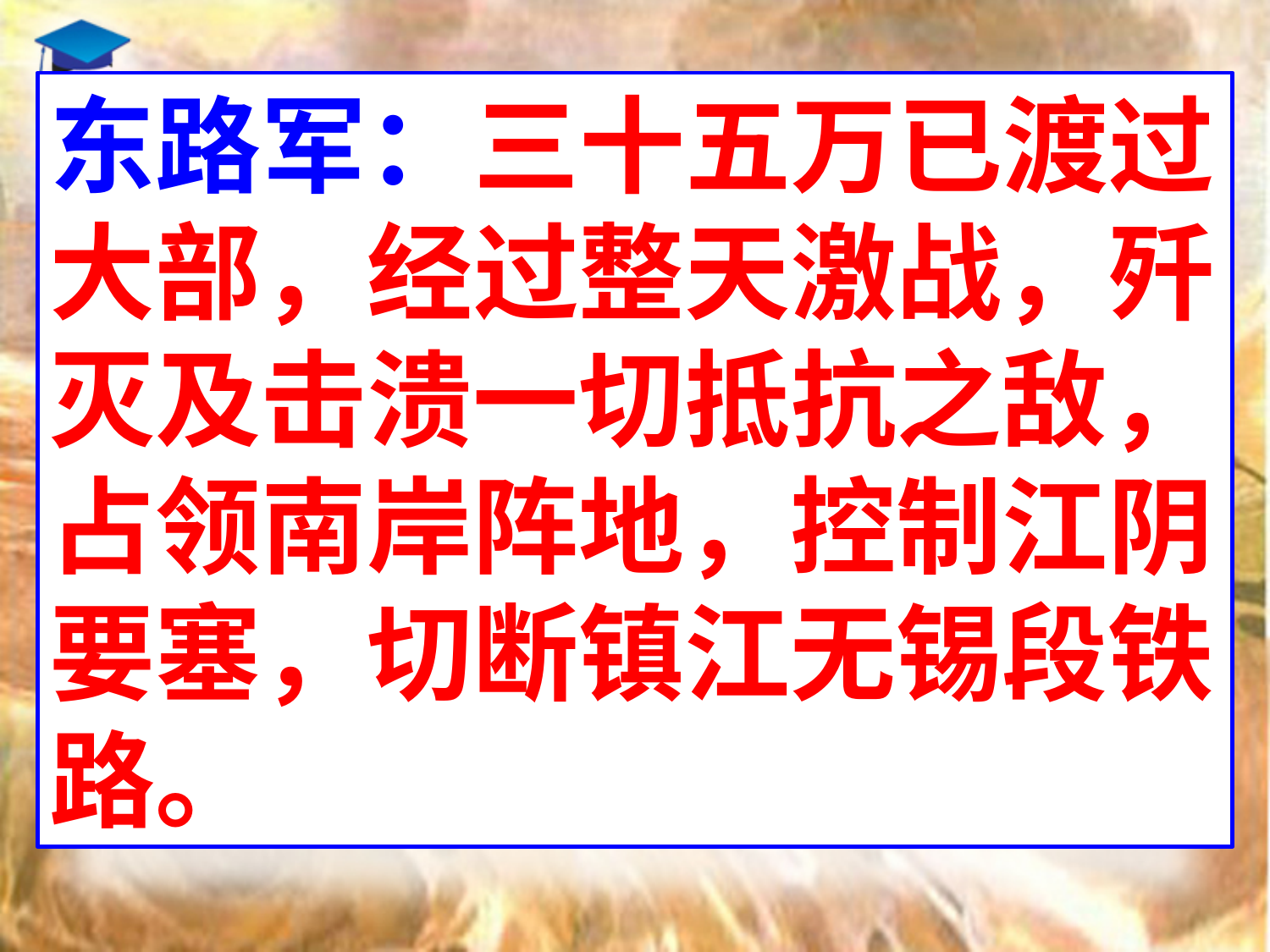

东路军：三十五万已渡过大部，经过整天激战，歼灭及击溃一切抵抗之敌，占领南岸阵地，控制江阴要塞，切断镇江无锡段铁路。